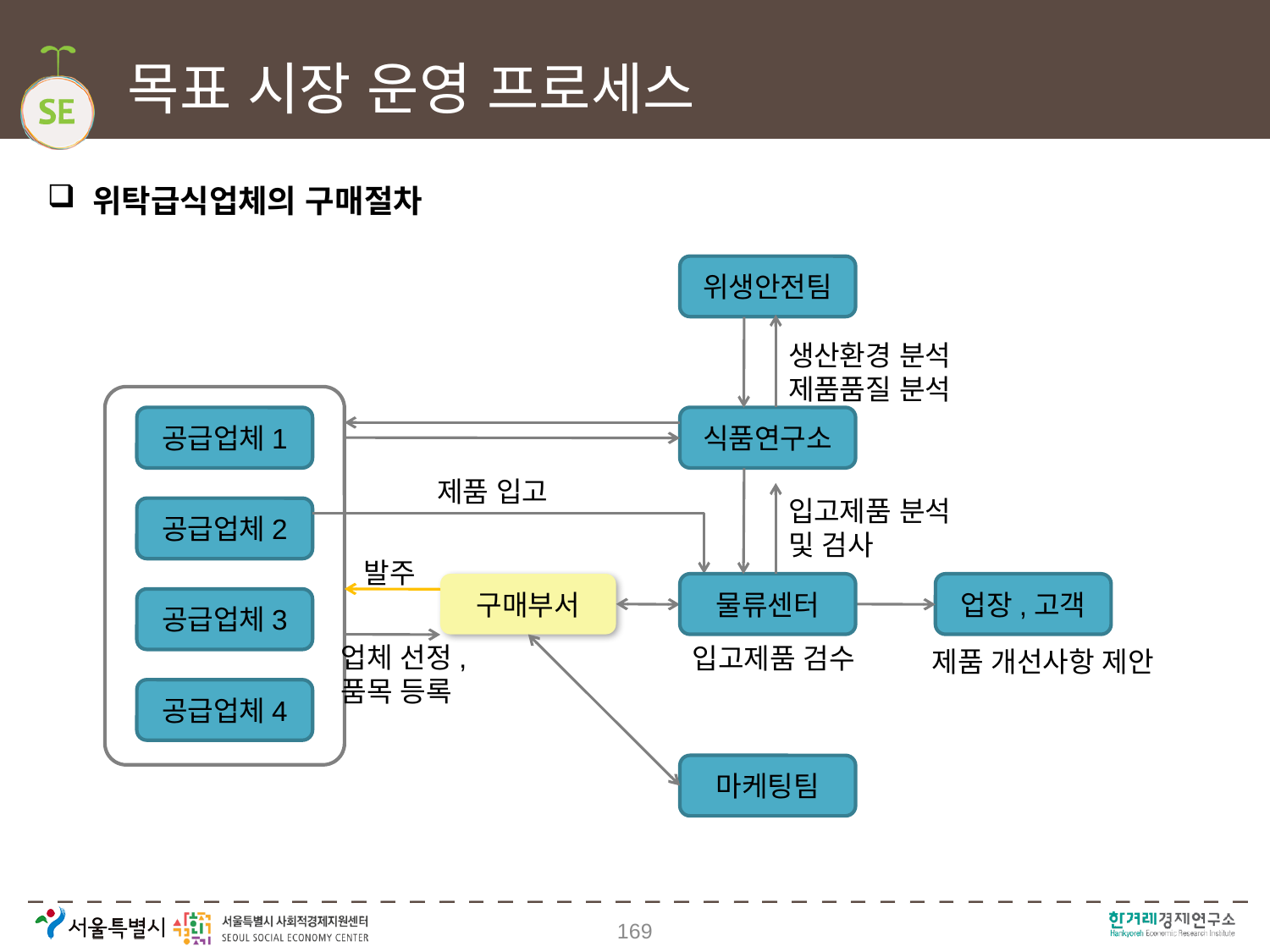

# 목표 시장 운영 프로세스
 위탁급식업체의 구매절차
위생안전팀
생산환경 분석
제품품질 분석

공급업체1
식품연구소
제품 입고
입고제품 분석 및 검사
공급업체2
발주
구매부서
물류센터
업장,고객
공급업체3
업체 선정,
품목 등록
입고제품 검수
제품 개선사항 제안
공급업체4
마케팅팀
169